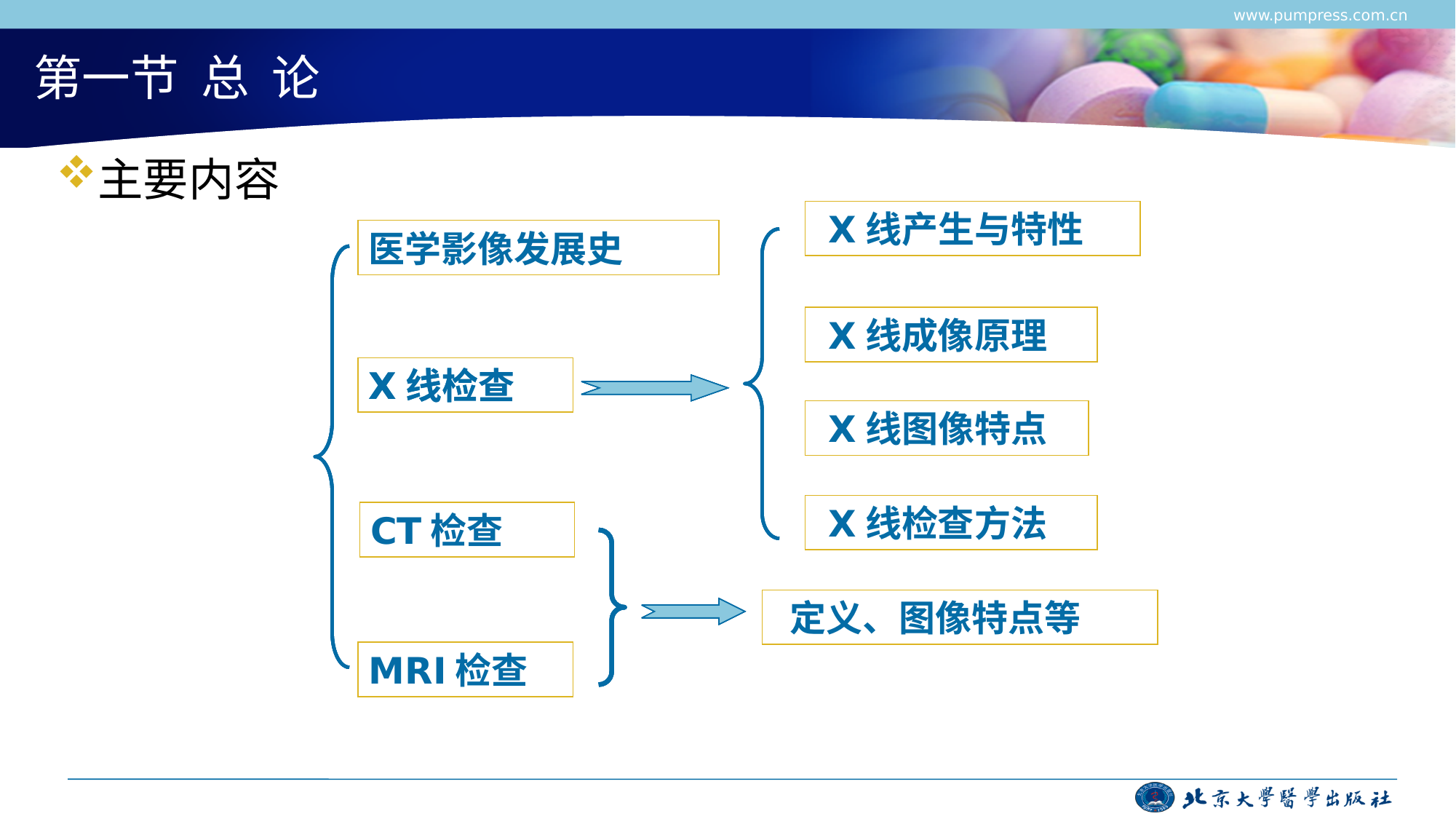

www.pumpress.com.cn
# 第一节  总  论
主要内容
 X线产生与特性
医学影像发展史

 X线成像原理
X线检查
X线检查

 X线图像特点
 X线检查方法
CT检查

 定义、图像特点等

MRI检查